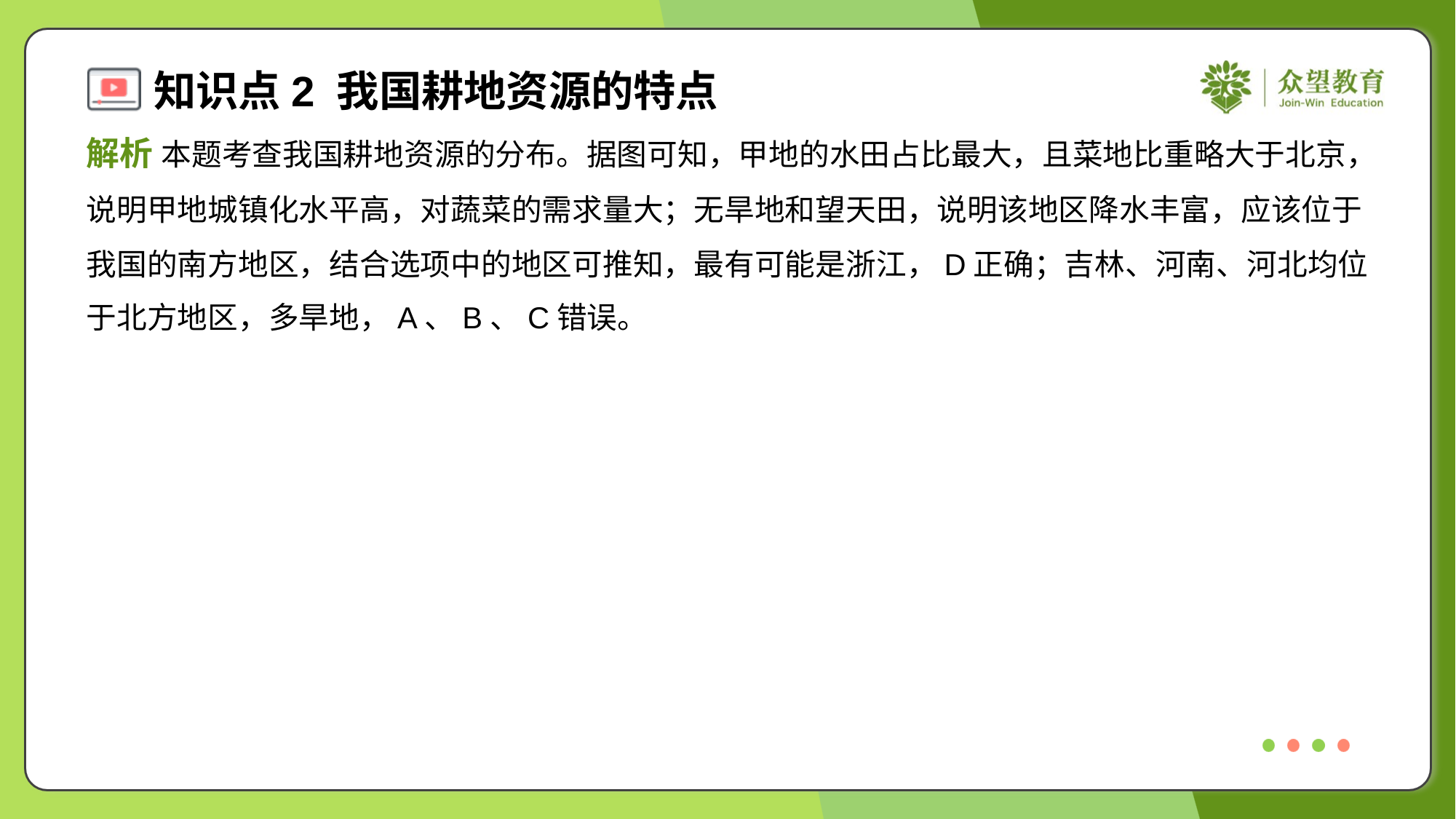

解析 本题考查我国耕地资源的分布。据图可知，甲地的水田占比最大，且菜地比重略大于北京，
说明甲地城镇化水平高，对蔬菜的需求量大；无旱地和望天田，说明该地区降水丰富，应该位于
我国的南方地区，结合选项中的地区可推知，最有可能是浙江，D正确；吉林、河南、河北均位
于北方地区，多旱地，A、B、C错误。